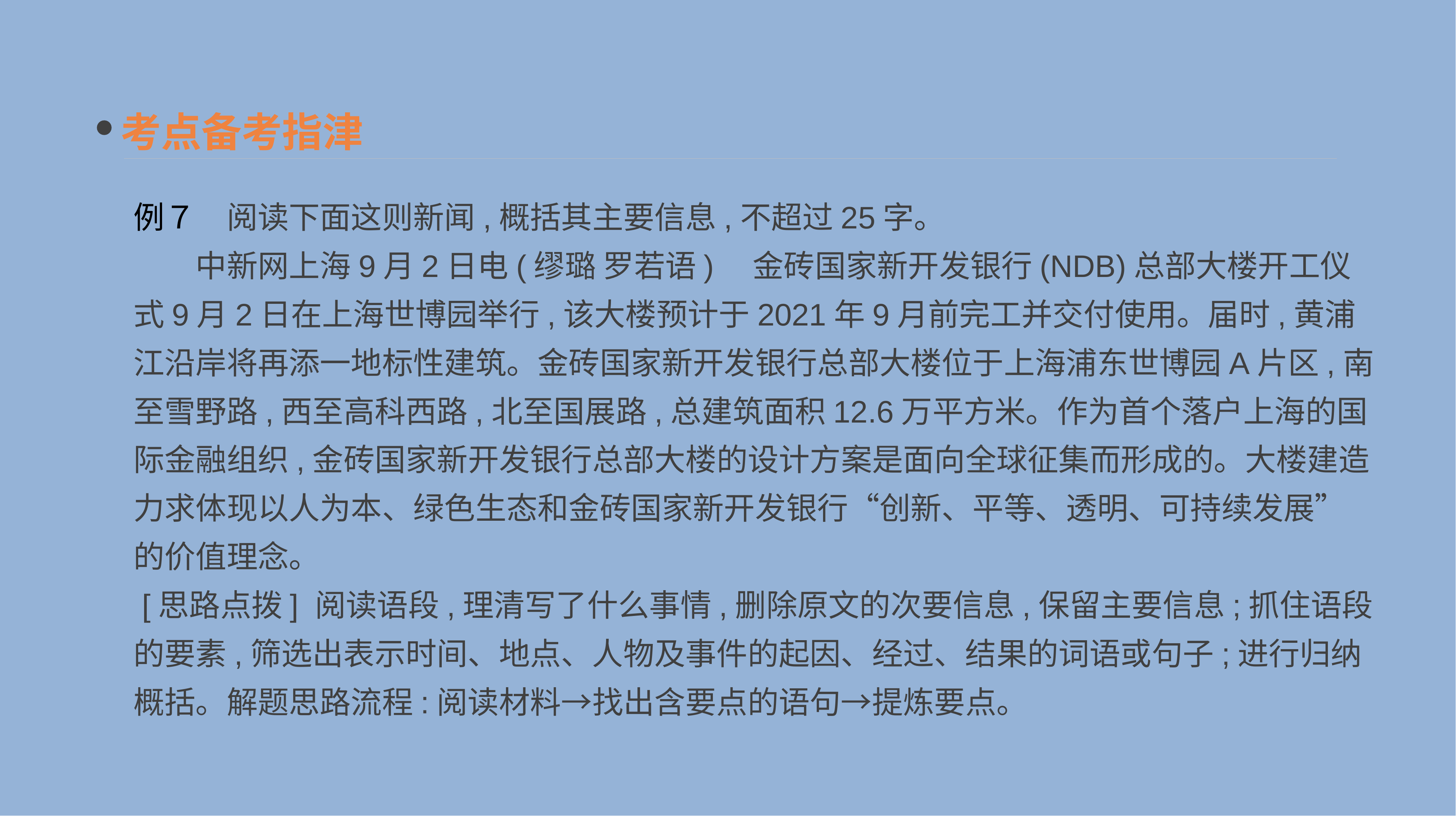

考点备考指津

例７　阅读下面这则新闻,概括其主要信息,不超过25字。
　　中新网上海9月2日电(缪璐 罗若语)　金砖国家新开发银行(NDB)总部大楼开工仪式9月2日在上海世博园举行,该大楼预计于2021年9月前完工并交付使用。届时,黄浦江沿岸将再添一地标性建筑。金砖国家新开发银行总部大楼位于上海浦东世博园A片区,南至雪野路,西至高科西路,北至国展路,总建筑面积12.6万平方米。作为首个落户上海的国际金融组织,金砖国家新开发银行总部大楼的设计方案是面向全球征集而形成的。大楼建造力求体现以人为本、绿色生态和金砖国家新开发银行“创新、平等、透明、可持续发展”的价值理念。
 [思路点拨] 阅读语段,理清写了什么事情,删除原文的次要信息,保留主要信息;抓住语段的要素,筛选出表示时间、地点、人物及事件的起因、经过、结果的词语或句子;进行归纳概括。解题思路流程:阅读材料→找出含要点的语句→提炼要点。